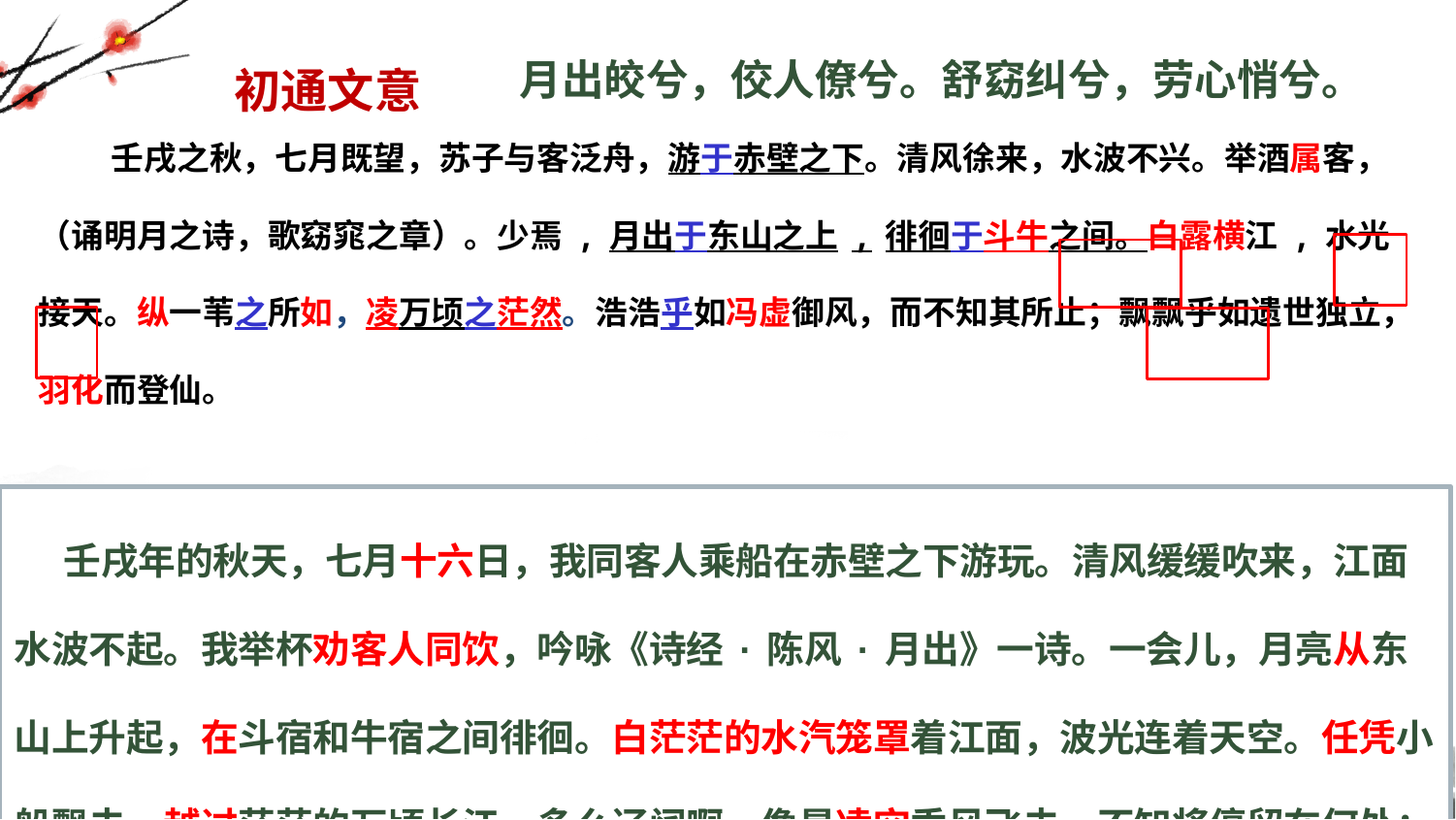

初通文意
月出皎兮，佼人僚兮。舒窈纠兮，劳心悄兮。
壬戌之秋，七月既望，苏子与客泛舟，游于赤壁之下。清风徐来，水波不兴。举酒属客，（诵明月之诗，歌窈窕之章）。少焉,月出于东山之上,徘徊于斗牛之间。白露横江,水光接天。纵一苇之所如，凌万顷之茫然。浩浩乎如冯虚御风，而不知其所止；飘飘乎如遗世独立，羽化而登仙。

    壬戌年的秋天，七月十六日，我同客人乘船在赤壁之下游玩。清风缓缓吹来，江面水波不起。我举杯劝客人同饮，吟咏《诗经·陈风·月出》一诗。一会儿，月亮从东山上升起，在斗宿和牛宿之间徘徊。白茫茫的水汽笼罩着江面，波光连着天空。任凭小船飘去，越过茫茫的万顷长江。多么辽阔啊，像是凌空乘风飞去，不知将停留在何处；多么飘逸啊，好像遗弃尘世，飞升成仙，升入仙境。